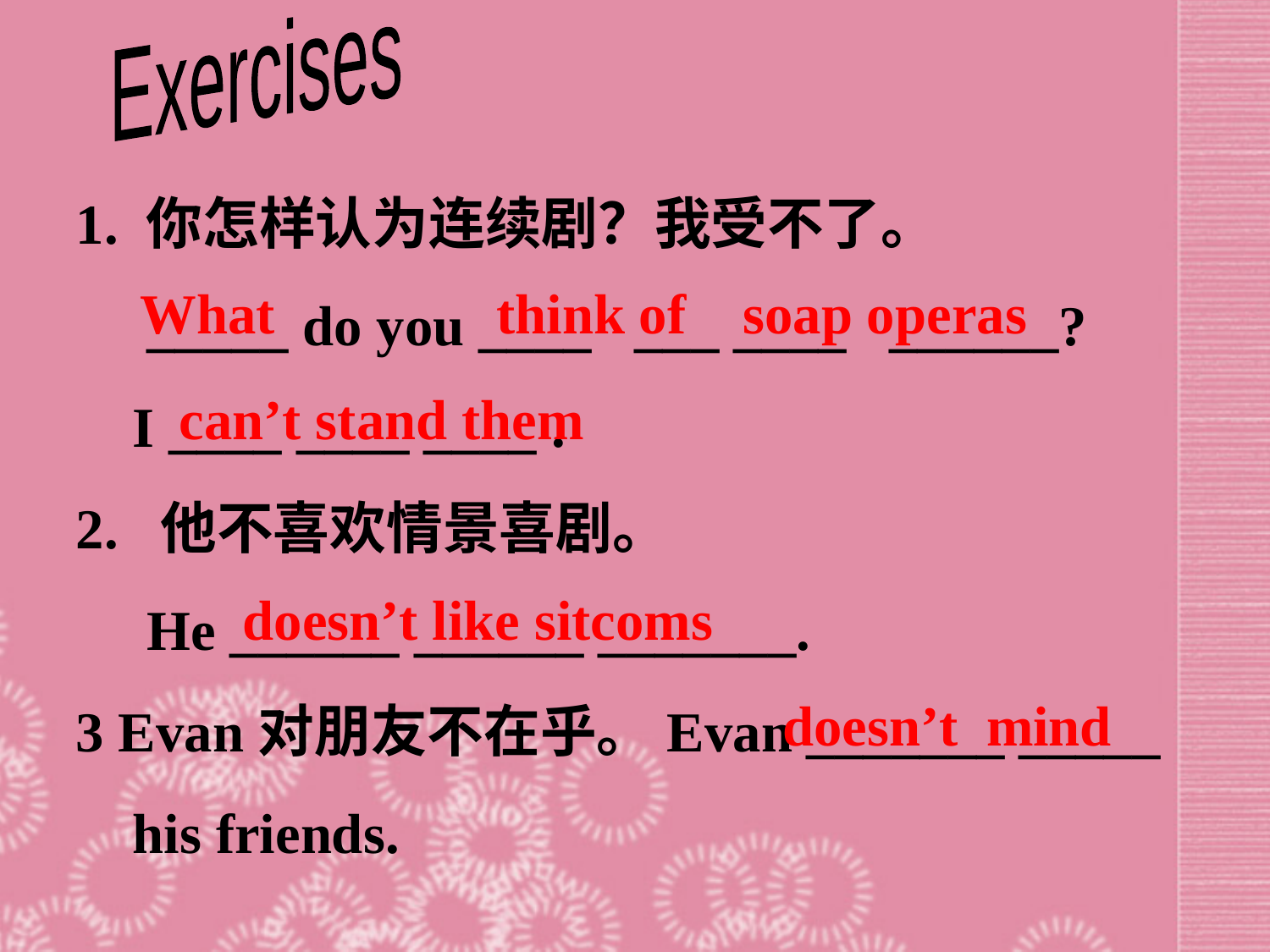

Exercises
1. 你怎样认为连续剧？我受不了。
     _____ do you ____   ___ ____   ______?
    I ____ ____ ____ .
2.  他不喜欢情景喜剧。
     He ______ ______ _______.
3 Evan对朋友不在乎。Evan _______ _____
    his friends.
 What
think of    soap operas
can’t stand them
doesn’t like sitcoms
doesn’t  mind